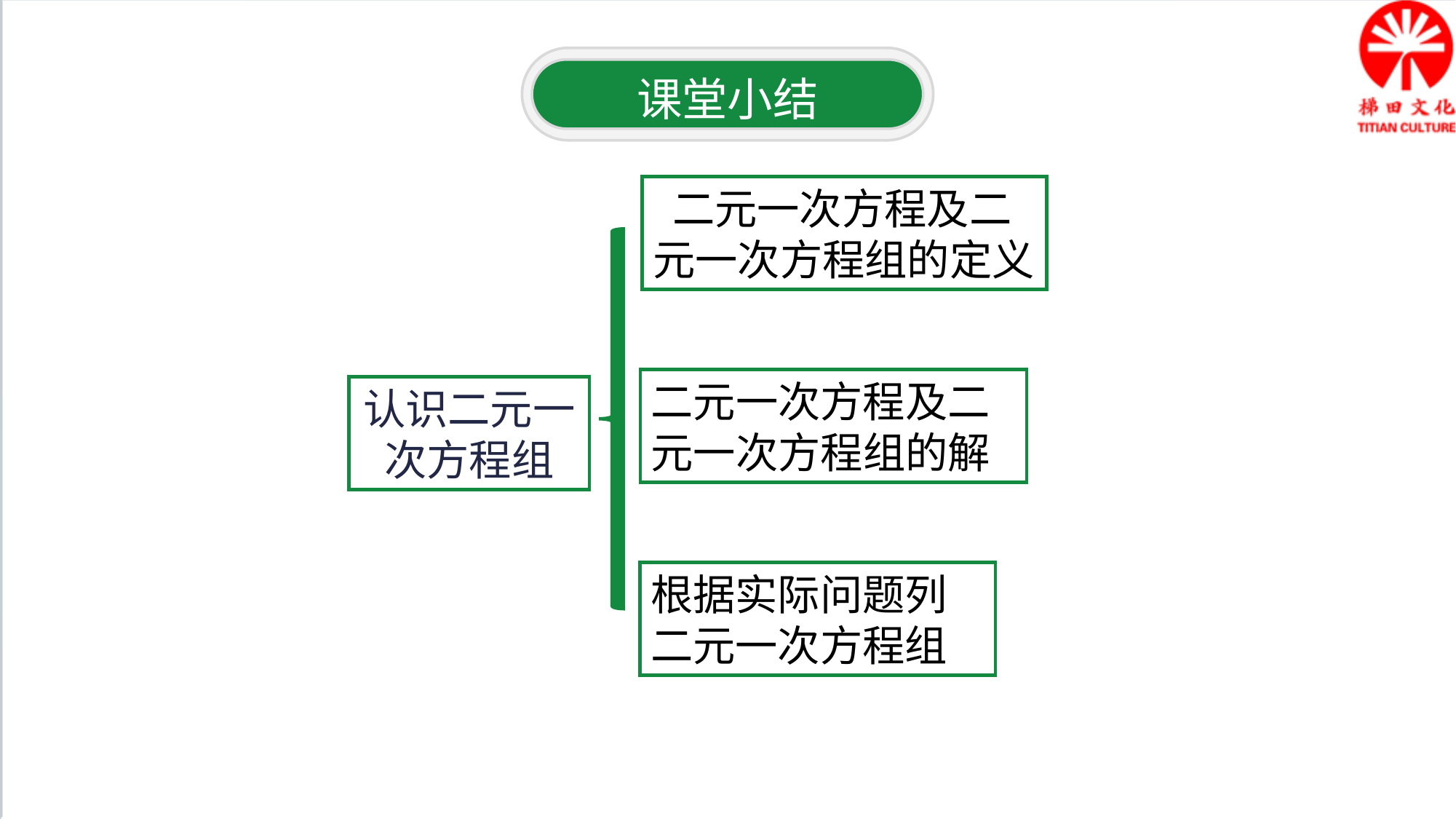

课堂小结
 二元一次方程及二元一次方程组的定义

二元一次方程及二元一次方程组的解
认识二元一次方程组
根据实际问题列二元一次方程组